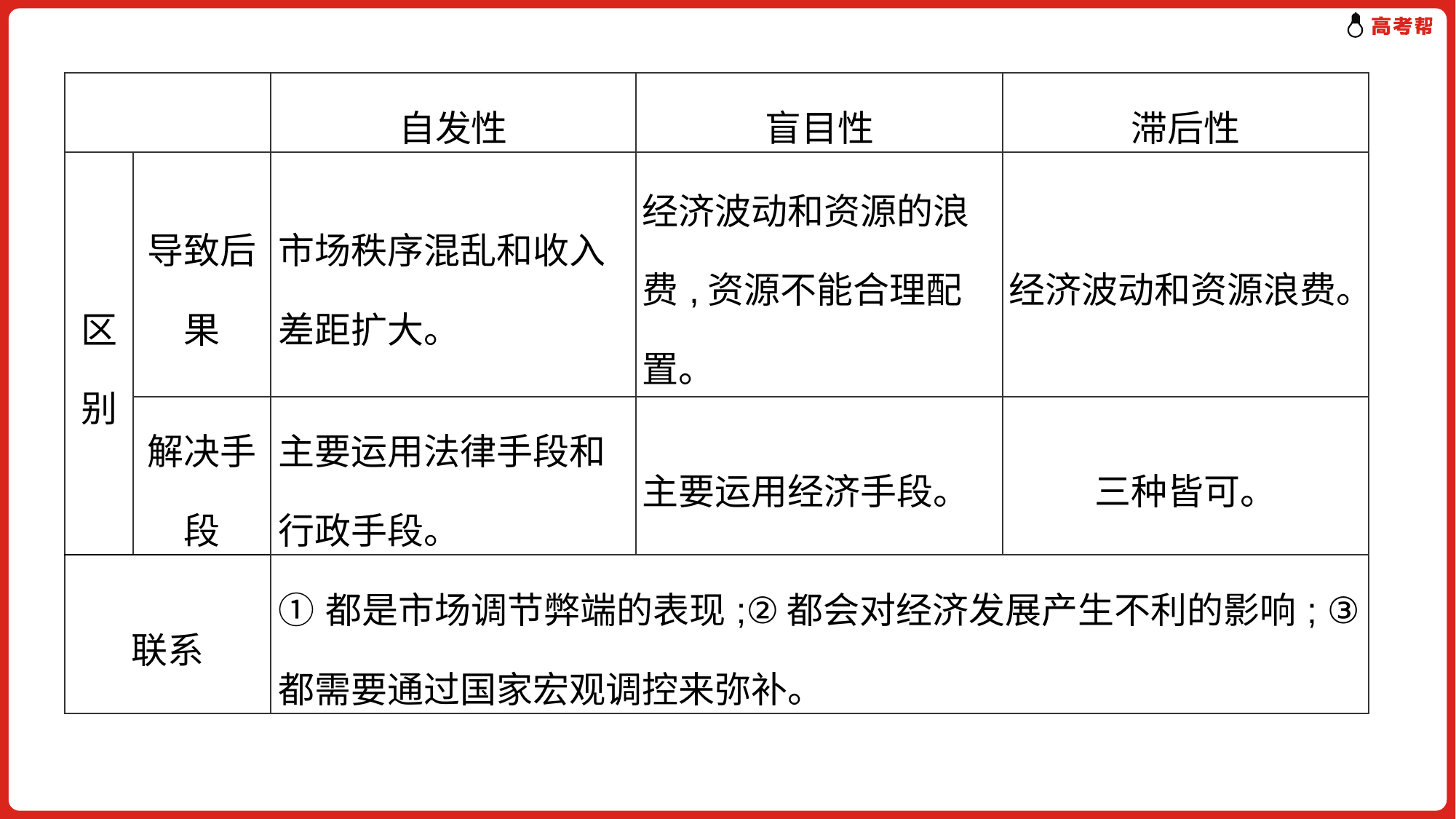

|  |  | 自发性 | 盲目性 | 滞后性 |
| --- | --- | --- | --- | --- |
| 区别 | 导致后果 | 市场秩序混乱和收入差距扩大。 | 经济波动和资源的浪费,资源不能合理配置。 | 经济波动和资源浪费。 |
|  | 解决手段 | 主要运用法律手段和行政手段。 | 主要运用经济手段。 | 三种皆可。 |
| 联系 |  | ①都是市场调节弊端的表现;②都会对经济发展产生不利的影响; ③都需要通过国家宏观调控来弥补。 |  |  |